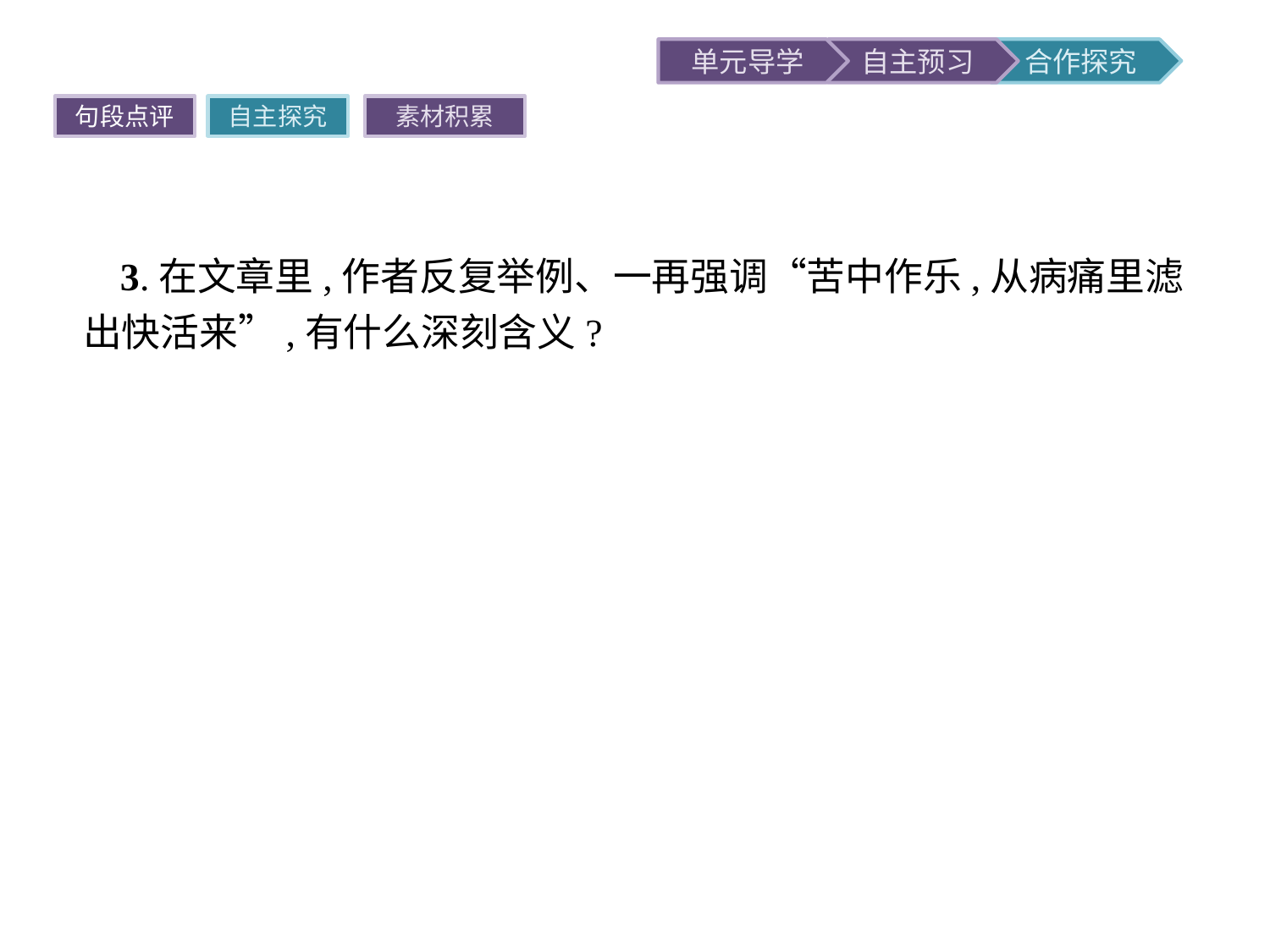

句段点评
自主探究
素材积累
3.在文章里,作者反复举例、一再强调“苦中作乐,从病痛里滤出快活来”,有什么深刻含义?
提示这要联系当时的社会背景来考虑。20世纪40年代,日本帝国主义的侵略受到中国人民的反抗斗争,中国的抗日战争进入相持阶段。日本侵略者及汉奸、走狗四处散布日本“必胜论”、中国“必亡论”,妄图从思想上、精神上瓦解中国人民的抗日意志。《论快乐》强调对快乐的希望是人生永不悲观的精神源泉,实际上就是鼓励人们永不丢弃理想与追求。文章说,世界上没有可被武力完全屈服的人——这更是坚持抗日到底的精神写照。